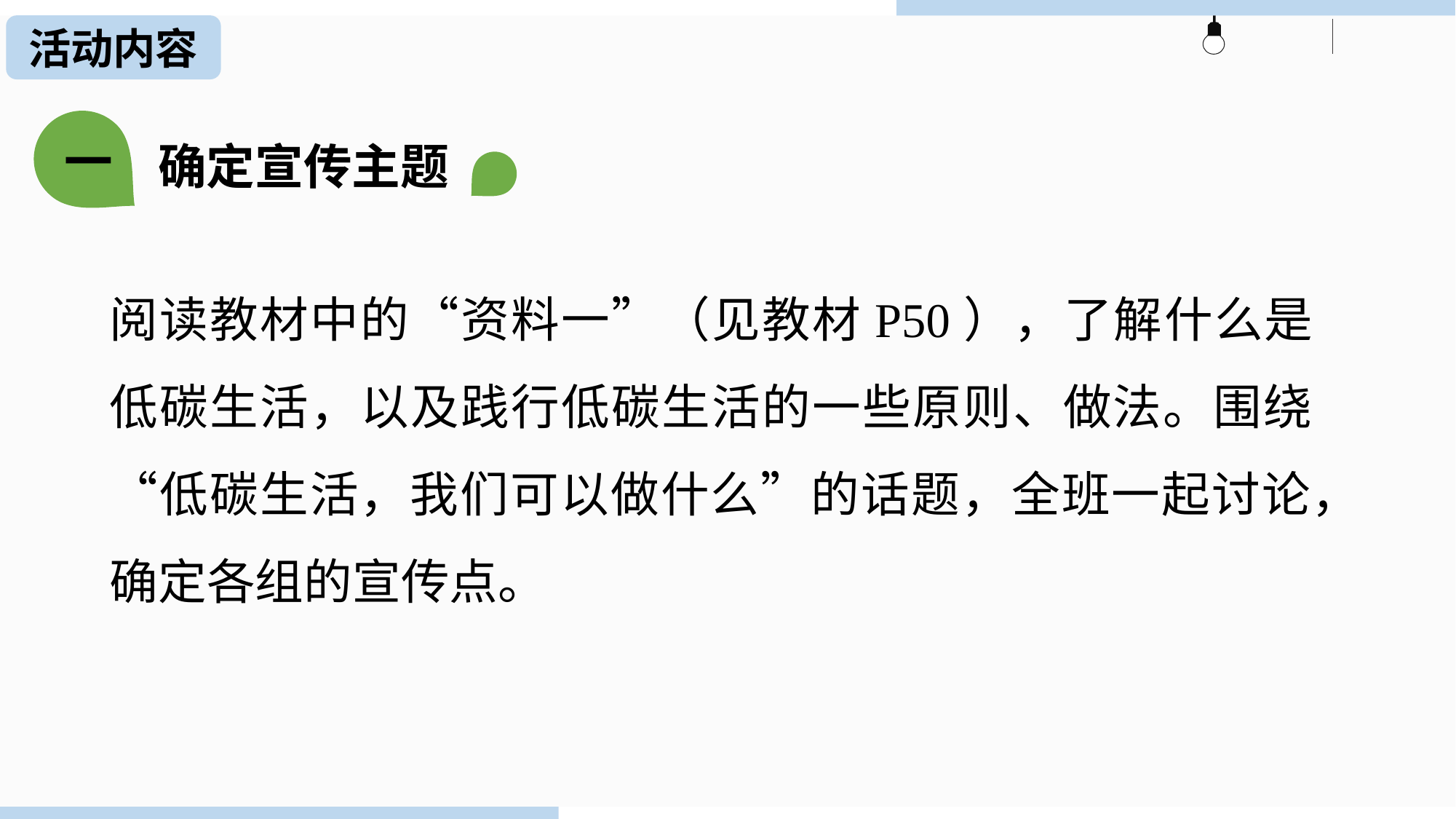

活动内容

一
确定宣传主题

阅读教材中的“资料一”（见教材P50），了解什么是低碳生活，以及践行低碳生活的一些原则、做法。围绕“低碳生活，我们可以做什么”的话题，全班一起讨论，确定各组的宣传点。